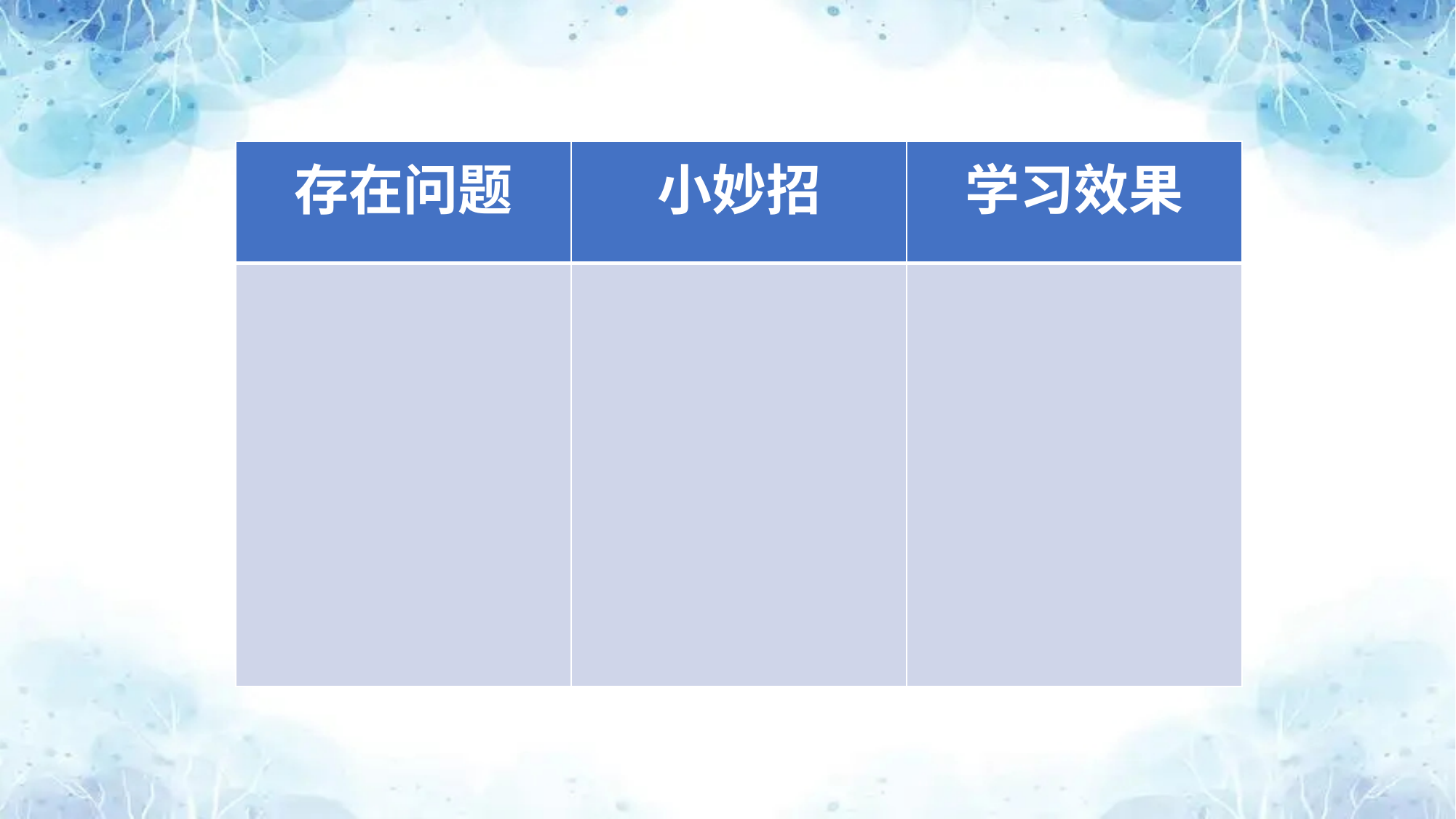

| 存在问题 | 小妙招 | 学习效果 |
| --- | --- | --- |
|  |  |  |